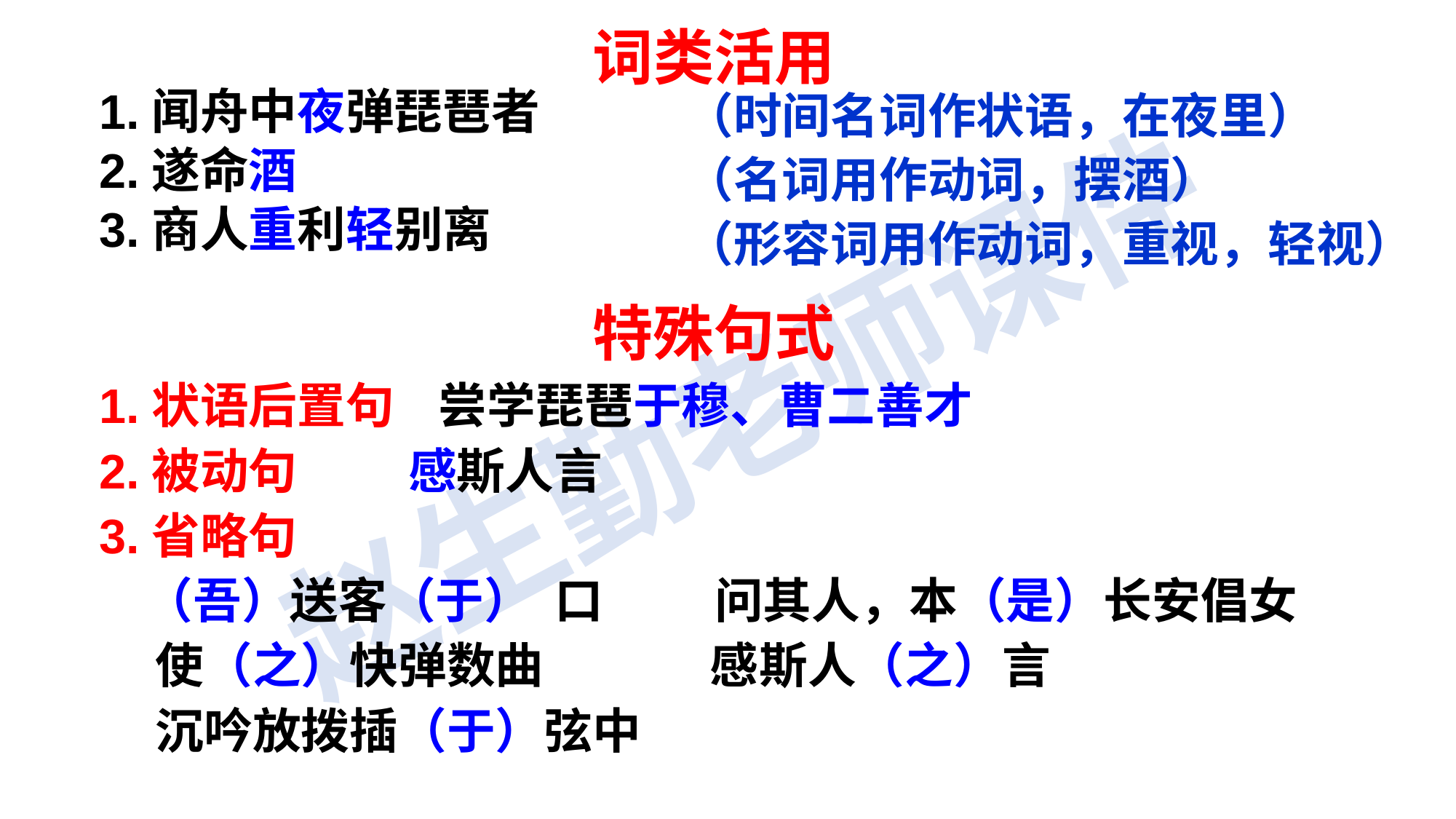

词类活用
（时间名词作状语，在夜里）
（名词用作动词，摆酒）
（形容词用作动词，重视，轻视）
1.闻舟中夜弹琵琶者
2.遂命酒
3.商人重利轻别离
特殊句式
1.状语后置句    尝学琵琶于穆、曹二善才
2.被动句          感斯人言
3.省略句
   （吾）送客（于）  口          问其人，本（是）长安倡女
    使（之）快弹数曲               感斯人（之）言
    沉吟放拨插（于）弦中